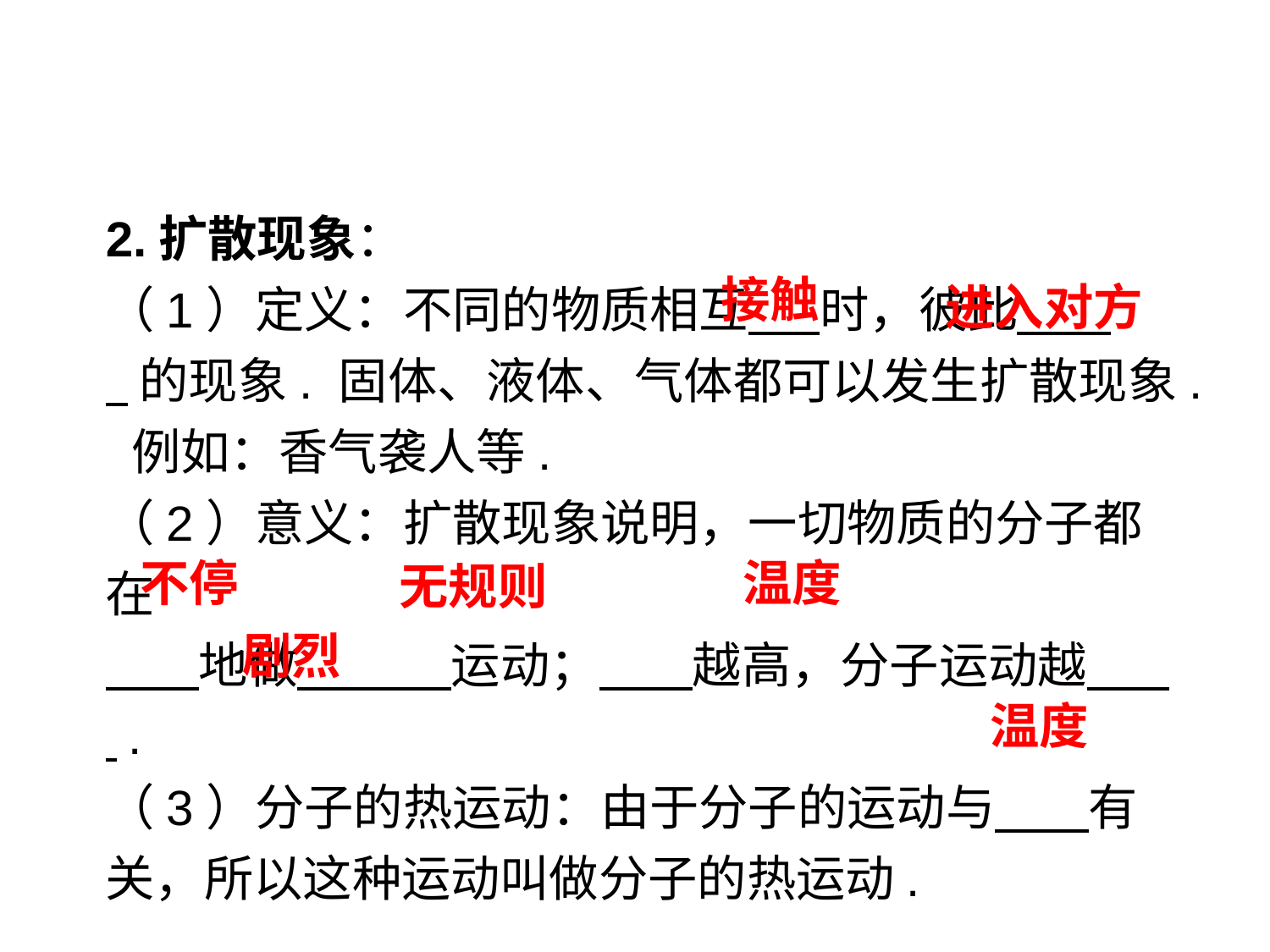

2.扩散现象：
（1）定义：不同的物质相互　  时，彼此　    .
  的现象. 固体、液体、气体都可以发生扩散现象. 例如：香气袭人等.
（2）意义：扩散现象说明，一切物质的分子都在
　    地做　     　运动；　    越高，分子运动越　     .
（3）分子的热运动：由于分子的运动与　    有关，所以这种运动叫做分子的热运动.
 接触
                                                                          进入对方
 不停
 温度
 无规则
  剧烈
 温度